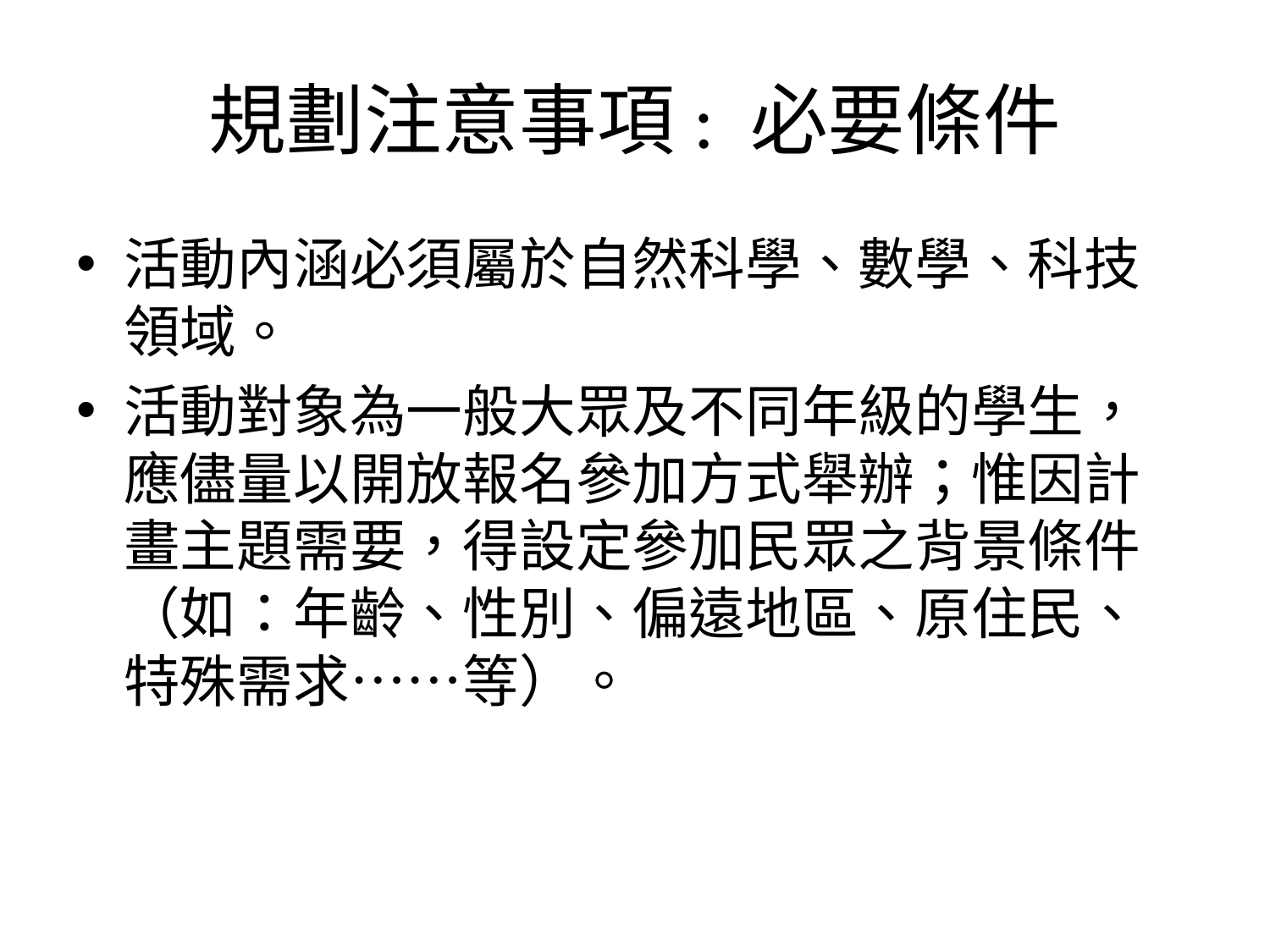

# 規劃注意事項: 必要條件
活動內涵必須屬於自然科學、數學、科技領域。
活動對象為一般大眾及不同年級的學生，應儘量以開放報名參加方式舉辦；惟因計畫主題需要，得設定參加民眾之背景條件（如：年齡、性別、偏遠地區、原住民、特殊需求……等）。